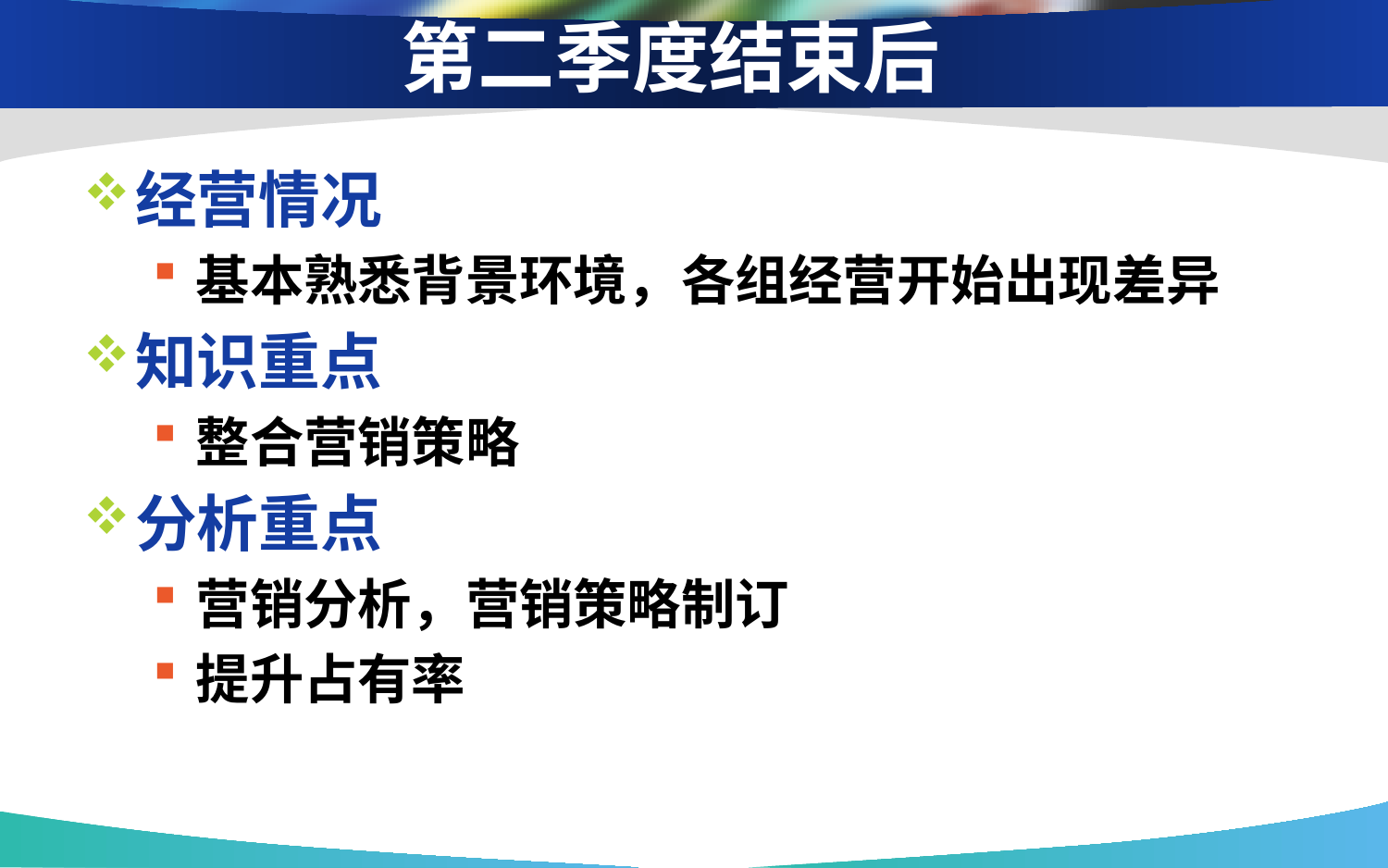

# 第二季度结束后
经营情况
基本熟悉背景环境，各组经营开始出现差异
知识重点
整合营销策略
分析重点
营销分析，营销策略制订
提升占有率